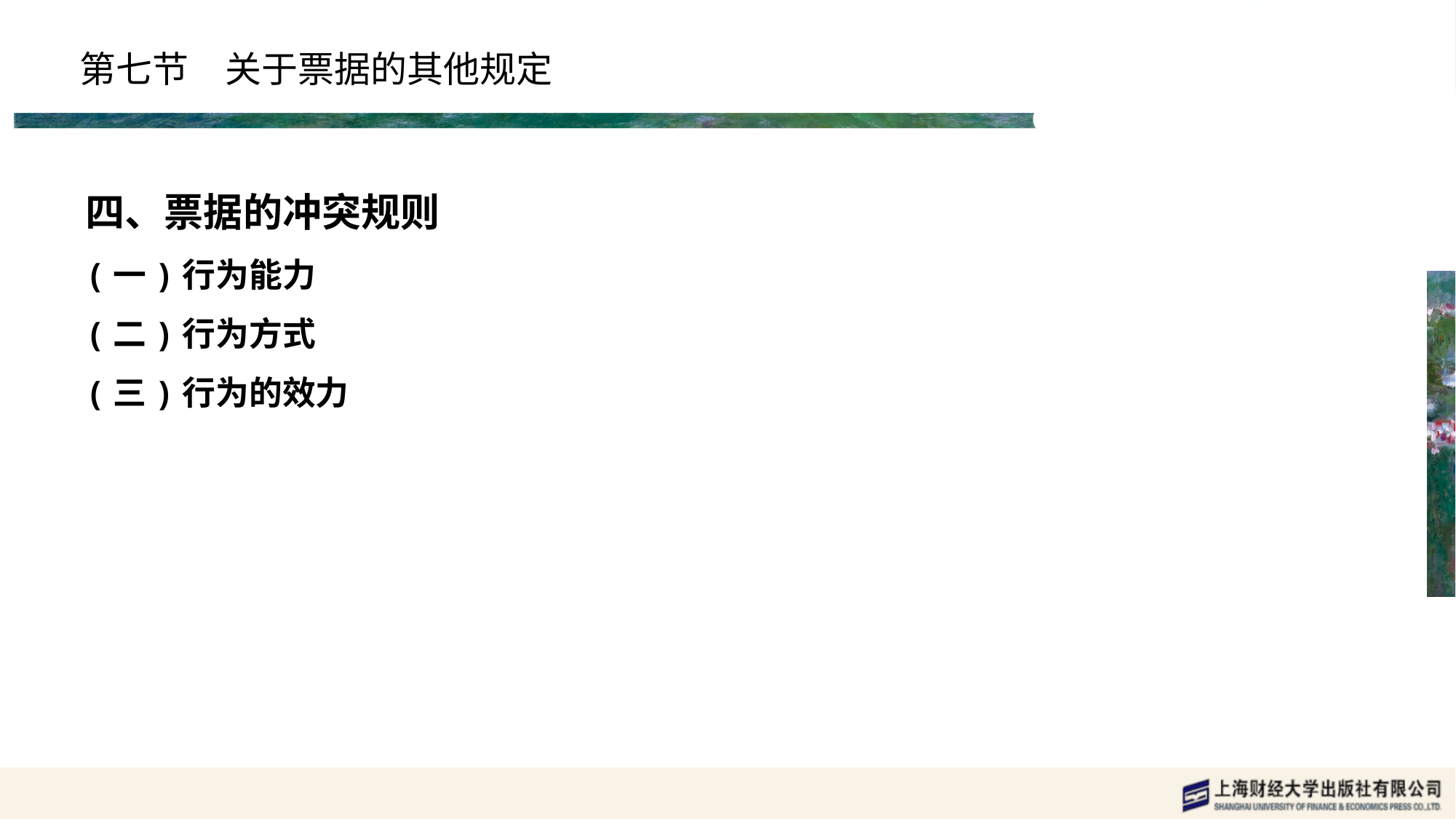

# 第七节　关于票据的其他规定
四、票据的冲突规则
(一)行为能力
(二)行为方式
(三)行为的效力